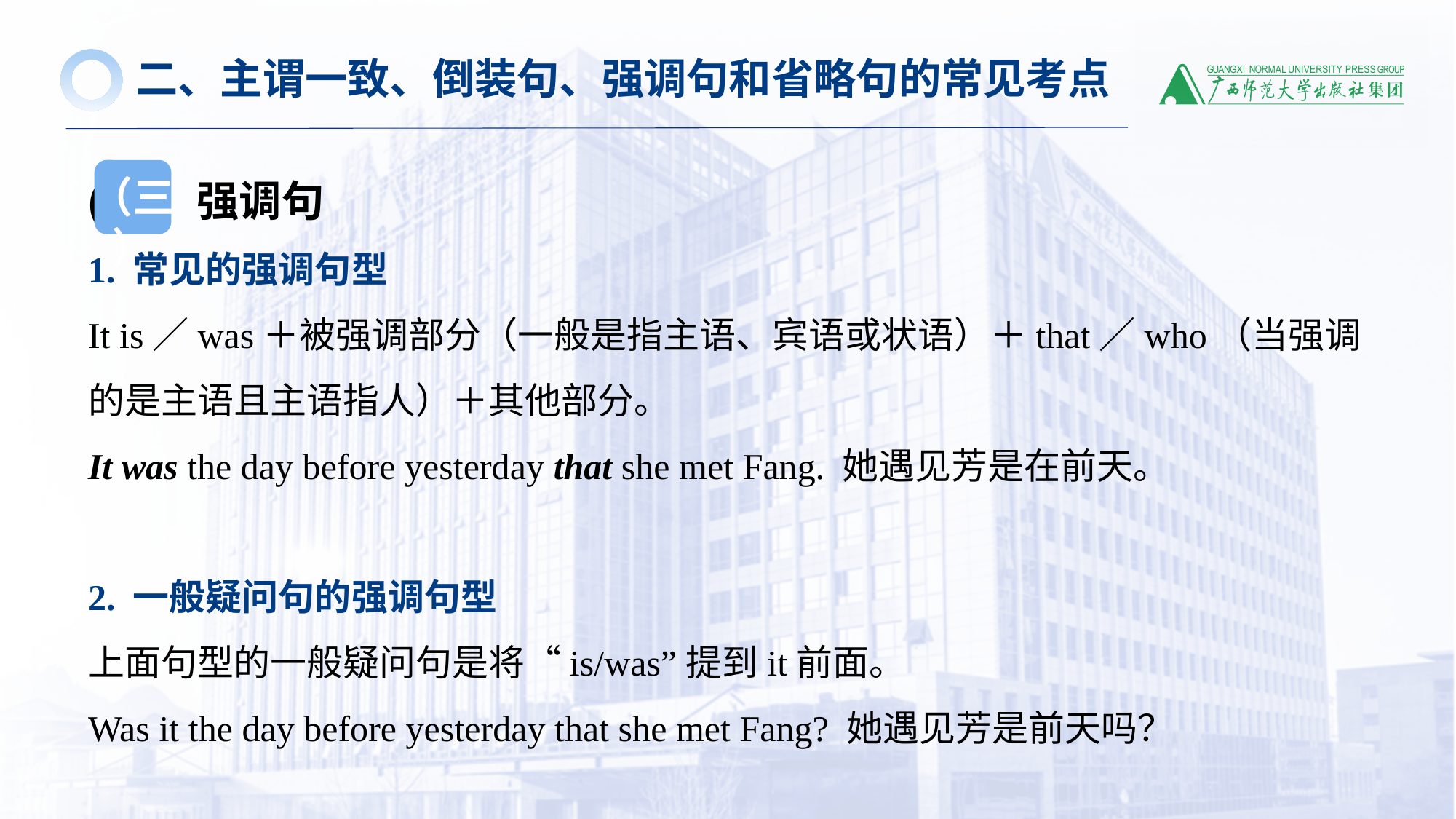

二、主谓一致、倒装句、强调句和省略句的常见考点

(三）强调句
1. 常见的强调句型
It is／was＋被强调部分（一般是指主语、宾语或状语）＋that／who（当强调的是主语且主语指人）＋其他部分。
It was the day before yesterday that she met Fang. 她遇见芳是在前天。

2. 一般疑问句的强调句型
上面句型的一般疑问句是将“is/was”提到it前面。
Was it the day before yesterday that she met Fang? 她遇见芳是前天吗？

（三）